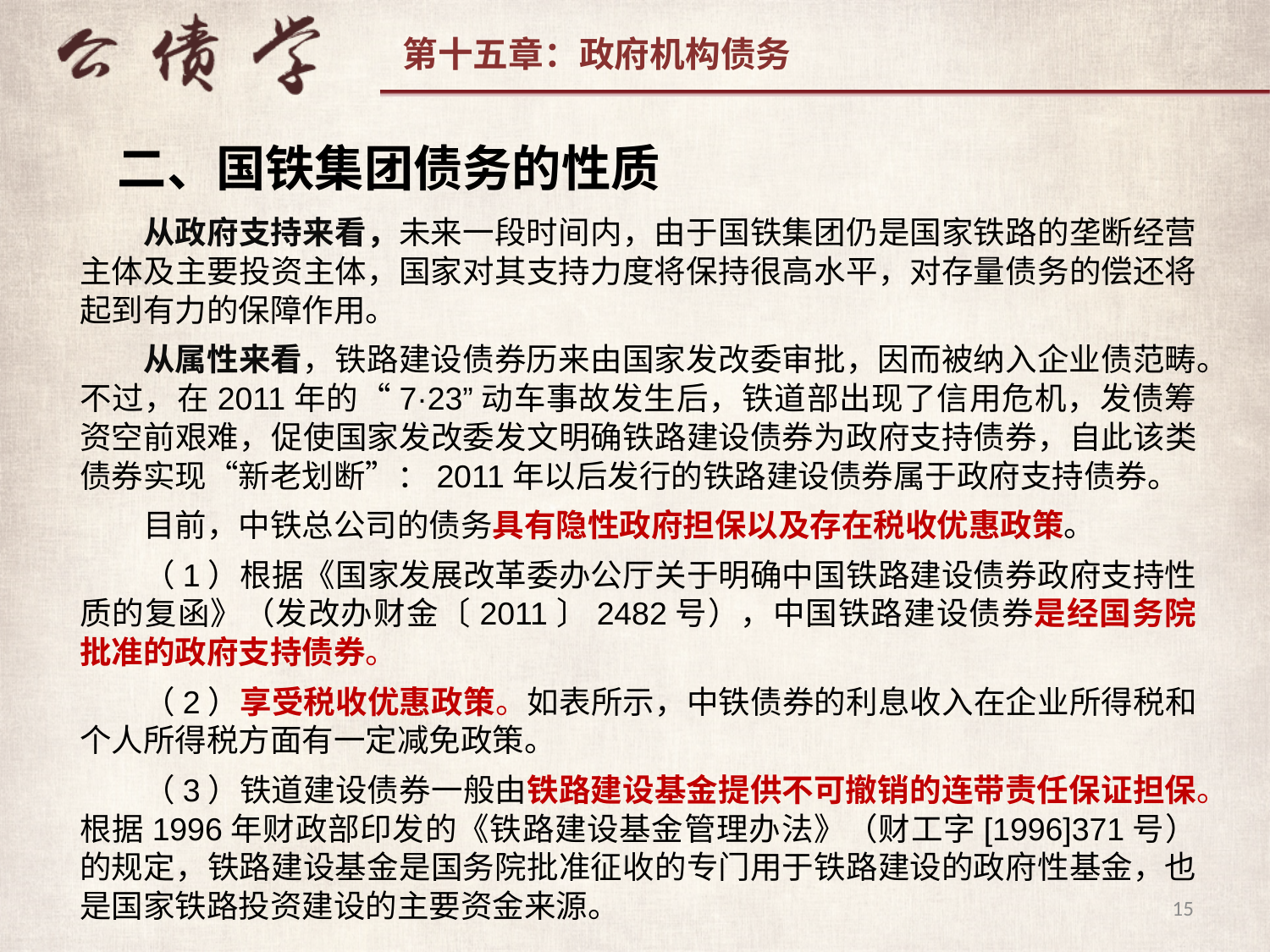

二、国铁集团债务的性质
从政府支持来看，未来一段时间内，由于国铁集团仍是国家铁路的垄断经营主体及主要投资主体，国家对其支持力度将保持很高水平，对存量债务的偿还将起到有力的保障作用。
从属性来看，铁路建设债券历来由国家发改委审批，因而被纳入企业债范畴。不过，在2011年的“7·23”动车事故发生后，铁道部出现了信用危机，发债筹资空前艰难，促使国家发改委发文明确铁路建设债券为政府支持债券，自此该类债券实现“新老划断”：2011年以后发行的铁路建设债券属于政府支持债券。
目前，中铁总公司的债务具有隐性政府担保以及存在税收优惠政策。
（1）根据《国家发展改革委办公厅关于明确中国铁路建设债券政府支持性质的复函》（发改办财金〔2011〕2482号），中国铁路建设债券是经国务院批准的政府支持债券。
（2）享受税收优惠政策。如表所示，中铁债券的利息收入在企业所得税和个人所得税方面有一定减免政策。
（3）铁道建设债券一般由铁路建设基金提供不可撤销的连带责任保证担保。根据1996年财政部印发的《铁路建设基金管理办法》（财工字[1996]371号）的规定，铁路建设基金是国务院批准征收的专门用于铁路建设的政府性基金，也是国家铁路投资建设的主要资金来源。
15